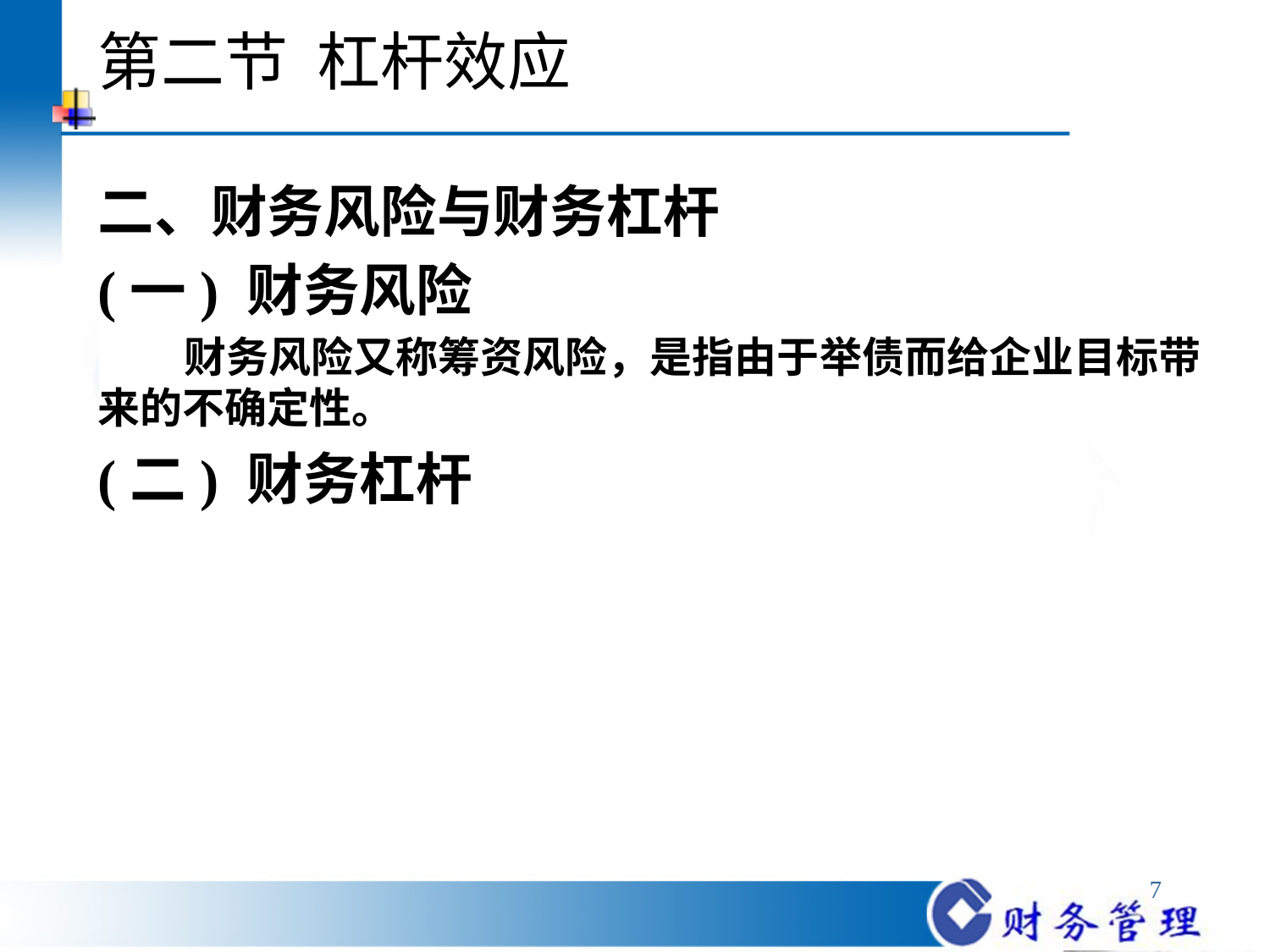

# 第二节  杠杆效应
二、财务风险与财务杠杆
(一) 财务风险
        财务风险又称筹资风险，是指由于举债而给企业目标带来的不确定性。
(二) 财务杠杆

7